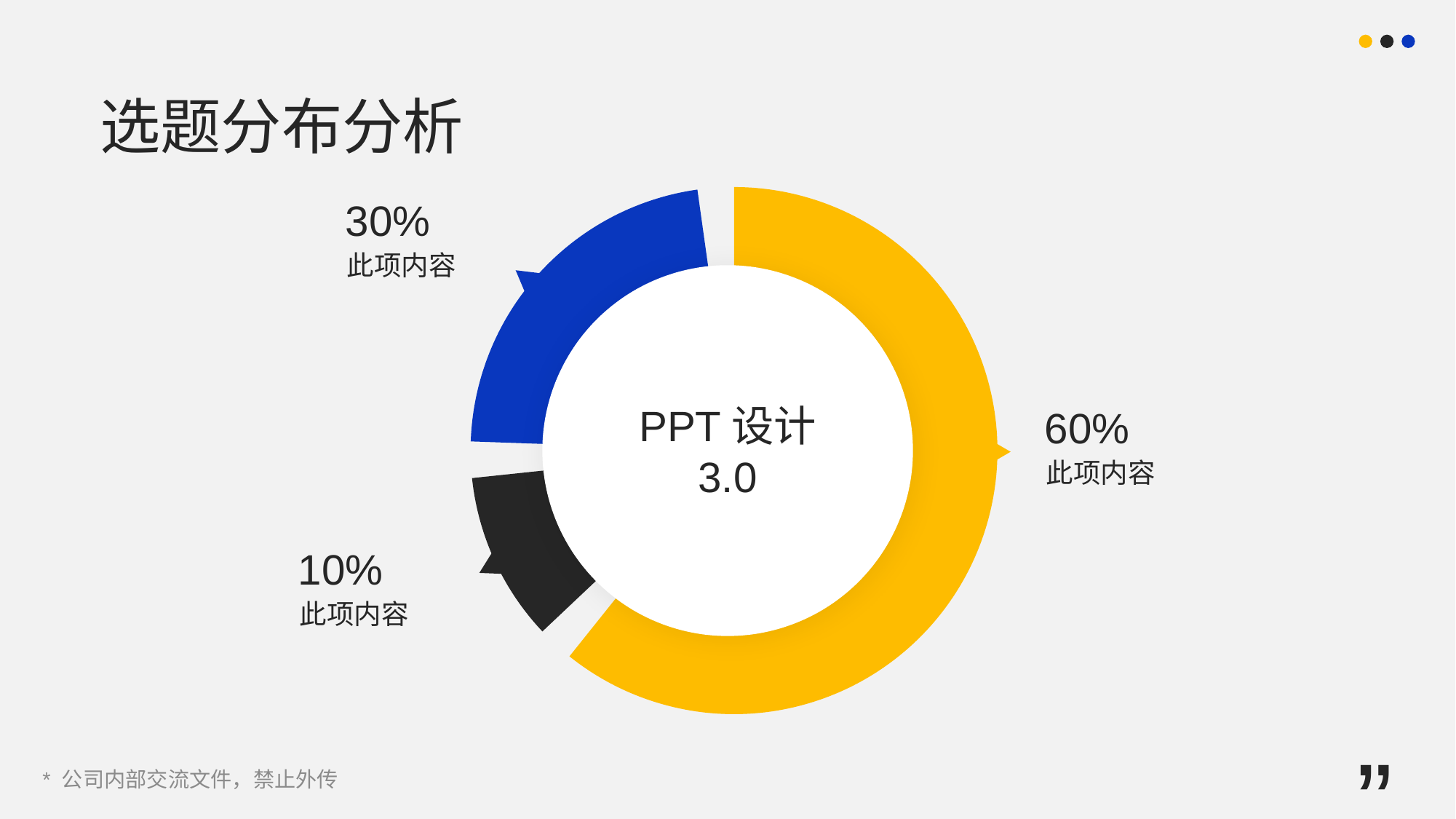

选题分布分析

### Chart

| Category | 销售额 |
|---|---|
| 第一季度 | 8.2 |
| 第二季度 | 0.3 |
| 第三季度 | 1.4 |
| 第四季度 | 0.3 |
30%
此项内容

PPT设计
3.0
60%

此项内容
10%

此项内容
”
* 公司内部交流文件，禁止外传